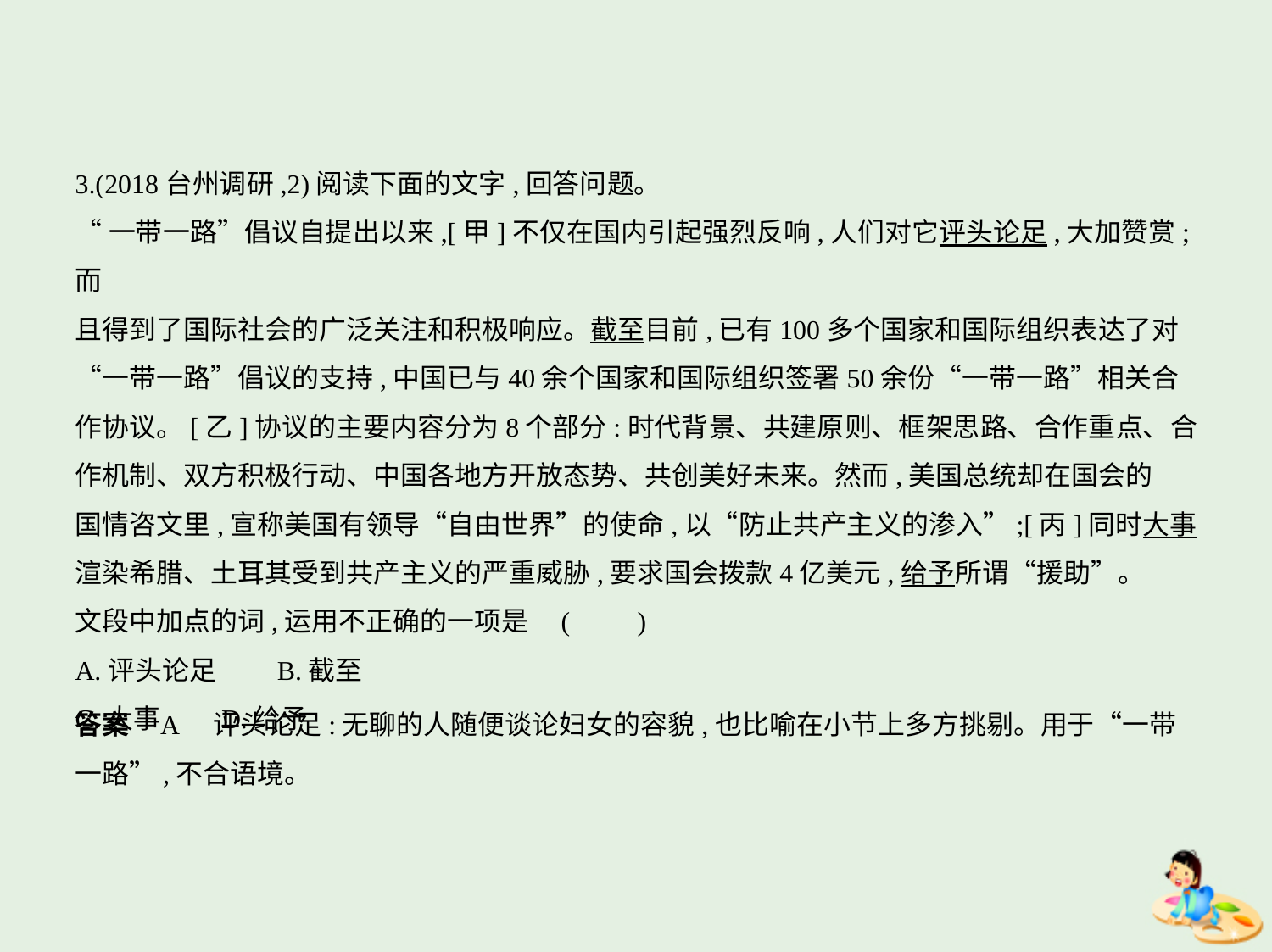

3.(2018台州调研,2)阅读下面的文字,回答问题。
“一带一路”倡议自提出以来,[甲]不仅在国内引起强烈反响,人们对它评头论足,大加赞赏;而
且得到了国际社会的广泛关注和积极响应。截至目前,已有100多个国家和国际组织表达了对
“一带一路”倡议的支持,中国已与40余个国家和国际组织签署50余份“一带一路”相关合
作协议。[乙]协议的主要内容分为8个部分:时代背景、共建原则、框架思路、合作重点、合
作机制、双方积极行动、中国各地方开放态势、共创美好未来。然而,美国总统却在国会的
国情咨文里,宣称美国有领导“自由世界”的使命,以“防止共产主义的渗入”;[丙]同时大事
渲染希腊、土耳其受到共产主义的严重威胁,要求国会拨款4亿美元,给予所谓“援助”。
文段中加点的词,运用不正确的一项是 (　　)
A.评头论足　　B.截至
C.大事　　D.给予
答案    A　评头论足:无聊的人随便谈论妇女的容貌,也比喻在小节上多方挑剔。用于“一带
一路”,不合语境。